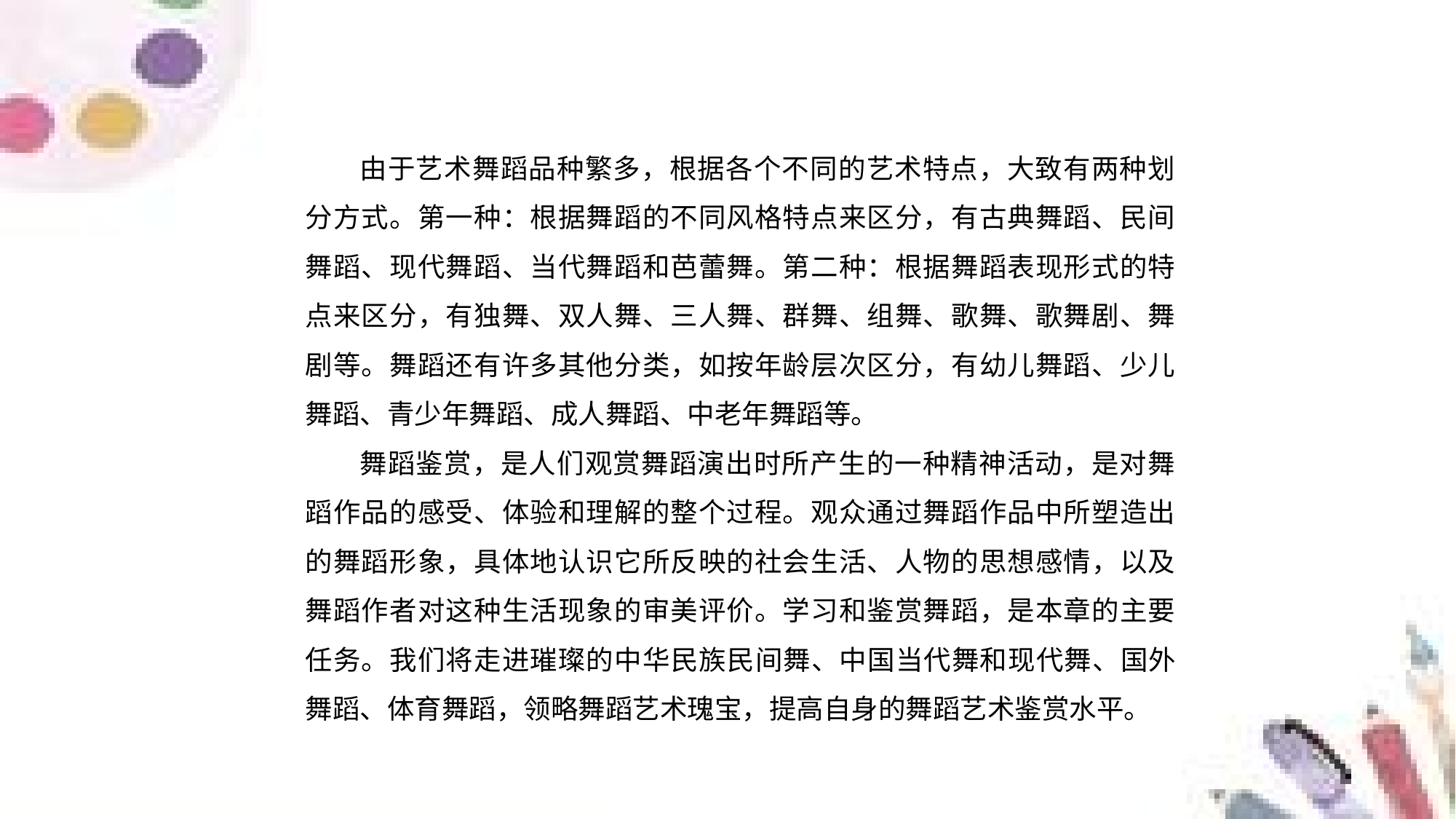

由于艺术舞蹈品种繁多，根据各个不同的艺术特点，大致有两种划分方式。第一种：根据舞蹈的不同风格特点来区分，有古典舞蹈、民间舞蹈、现代舞蹈、当代舞蹈和芭蕾舞。第二种：根据舞蹈表现形式的特点来区分，有独舞、双人舞、三人舞、群舞、组舞、歌舞、歌舞剧、舞剧等。舞蹈还有许多其他分类，如按年龄层次区分，有幼儿舞蹈、少儿舞蹈、青少年舞蹈、成人舞蹈、中老年舞蹈等。
舞蹈鉴赏，是人们观赏舞蹈演出时所产生的一种精神活动，是对舞蹈作品的感受、体验和理解的整个过程。观众通过舞蹈作品中所塑造出的舞蹈形象，具体地认识它所反映的社会生活、人物的思想感情，以及舞蹈作者对这种生活现象的审美评价。学习和鉴赏舞蹈，是本章的主要任务。我们将走进璀璨的中华民族民间舞、中国当代舞和现代舞、国外舞蹈、体育舞蹈，领略舞蹈艺术瑰宝，提高自身的舞蹈艺术鉴赏水平。
7